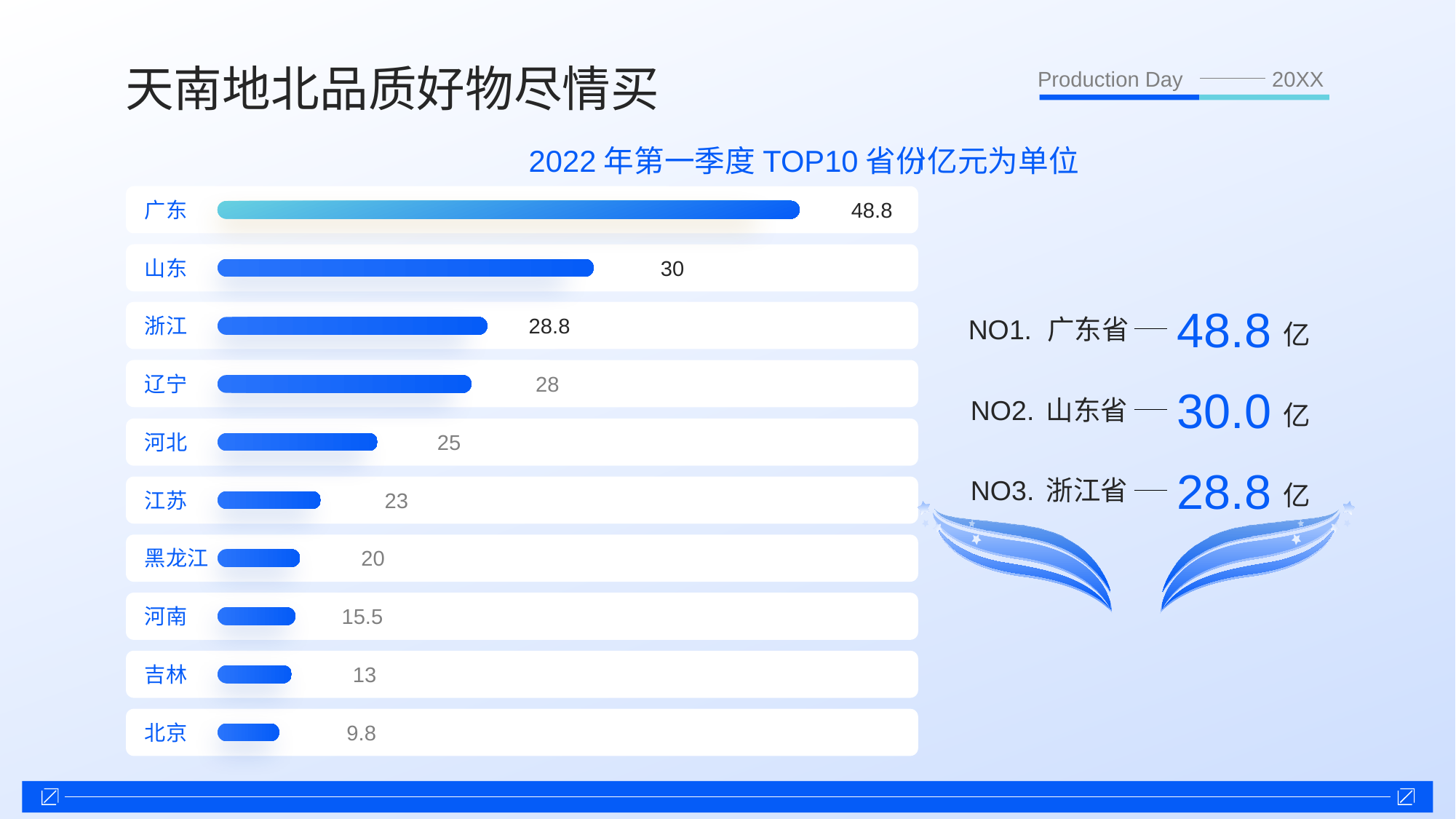

天南地北品质好物尽情买
Production Day
20XX

2022年第一季度TOP10省份
亿元为单位

广东
48.8

山东
30

48.8
亿
NO1.
广东省
30.0
亿
NO2.
山东省
28.8
亿
NO3.
浙江省

浙江
28.8

辽宁
28

河北
25

江苏
23

黑龙江
20

河南
15.5

吉林
13

北京
9.8